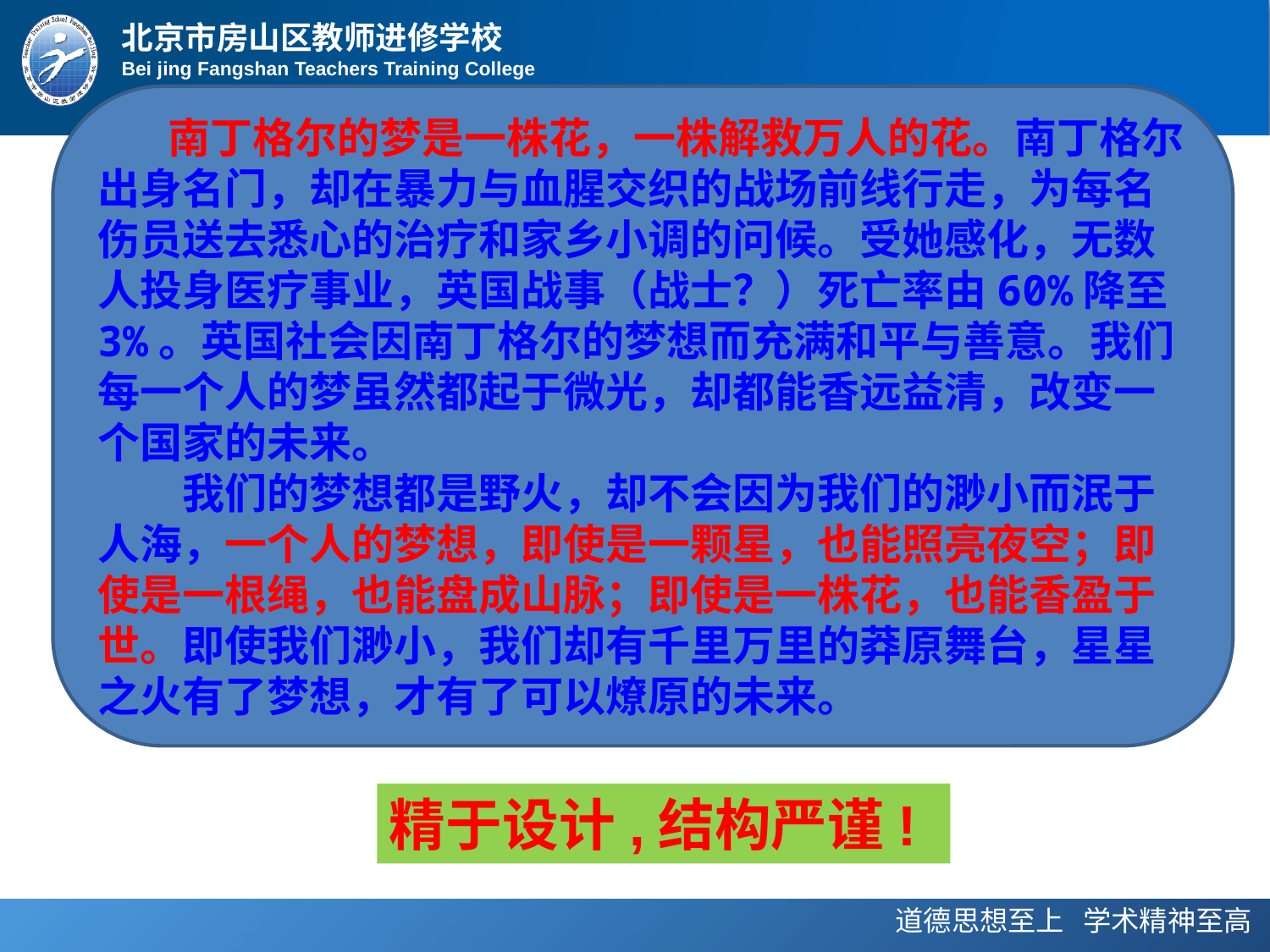

南丁格尔的梦是一株花，一株解救万人的花。南丁格尔出身名门，却在暴力与血腥交织的战场前线行走，为每名伤员送去悉心的治疗和家乡小调的问候。受她感化，无数人投身医疗事业，英国战事（战士？）死亡率由60%降至3%。英国社会因南丁格尔的梦想而充满和平与善意。我们每一个人的梦虽然都起于微光，却都能香远益清，改变一个国家的未来。
　　我们的梦想都是野火，却不会因为我们的渺小而泯于人海，一个人的梦想，即使是一颗星，也能照亮夜空；即使是一根绳，也能盘成山脉；即使是一株花，也能香盈于世。即使我们渺小，我们却有千里万里的莽原舞台，星星之火有了梦想，才有了可以燎原的未来。
精于设计,结构严谨!